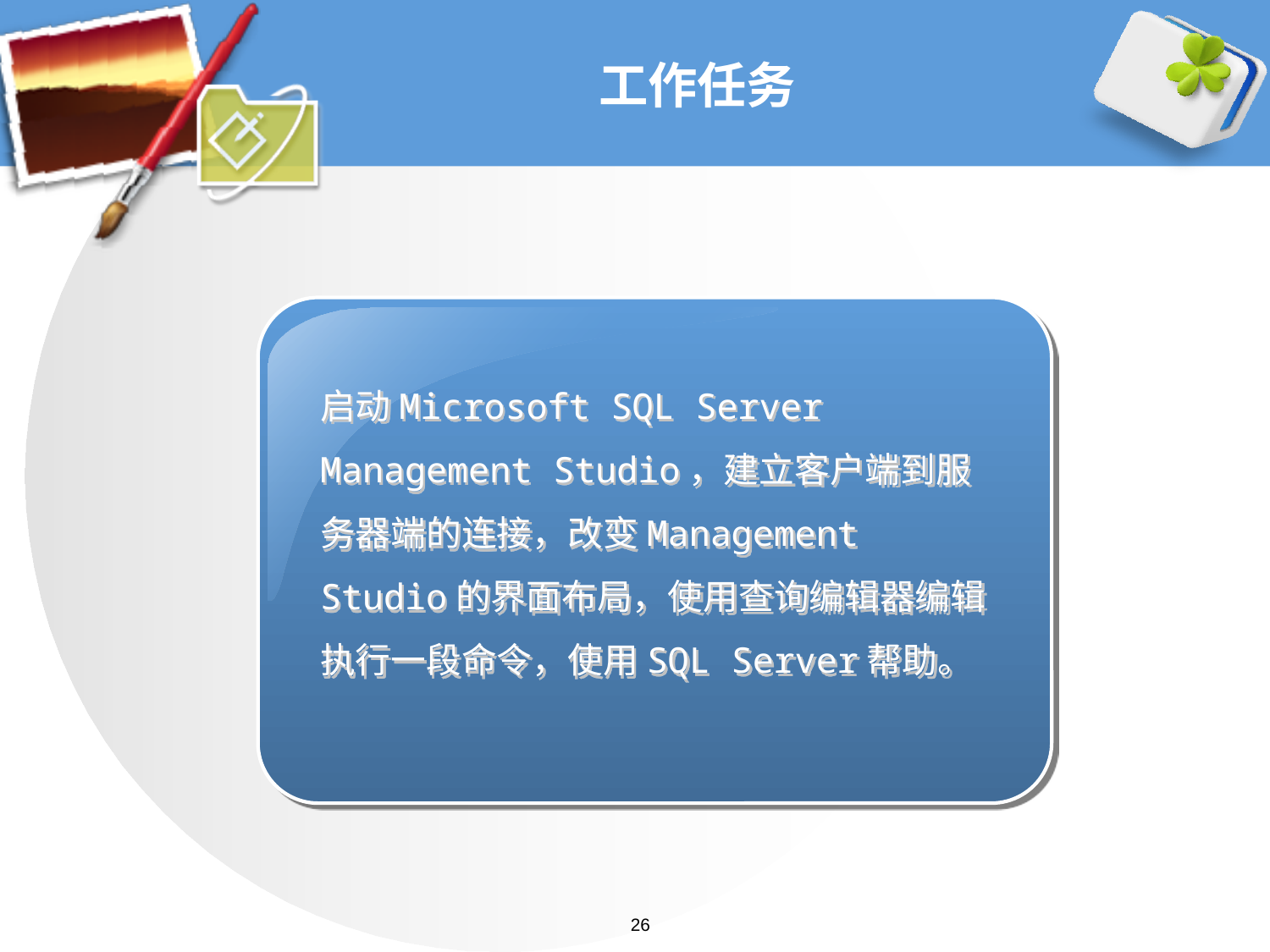

# 工作任务

启动Microsoft SQL Server Management Studio，建立客户端到服务器端的连接，改变Management Studio的界面布局，使用查询编辑器编辑执行一段命令，使用SQL Server帮助。
26